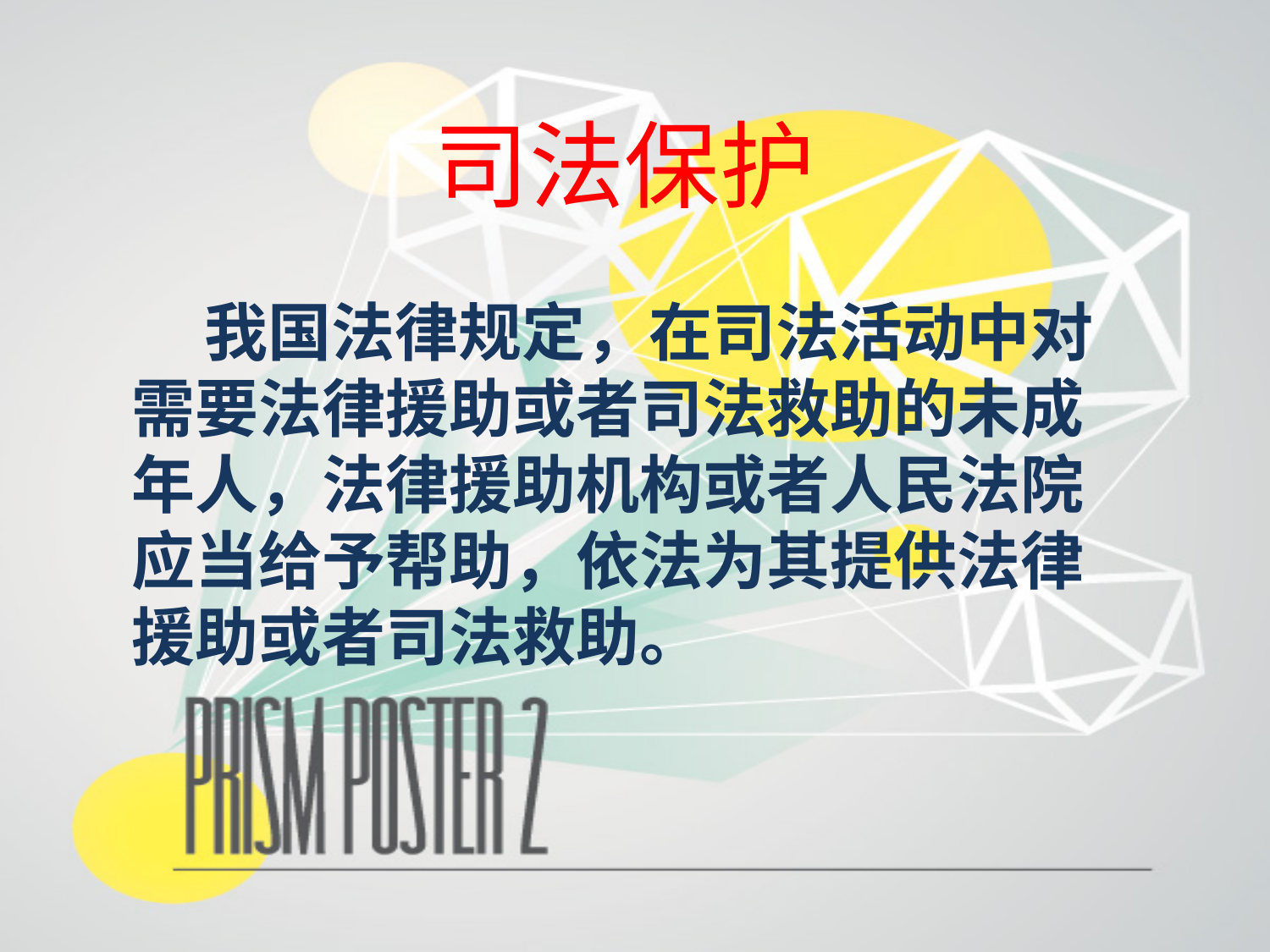

# 司法保护
    我国法律规定，在司法活动中对需要法律援助或者司法救助的未成年人，法律援助机构或者人民法院应当给予帮助，依法为其提供法律援助或者司法救助。